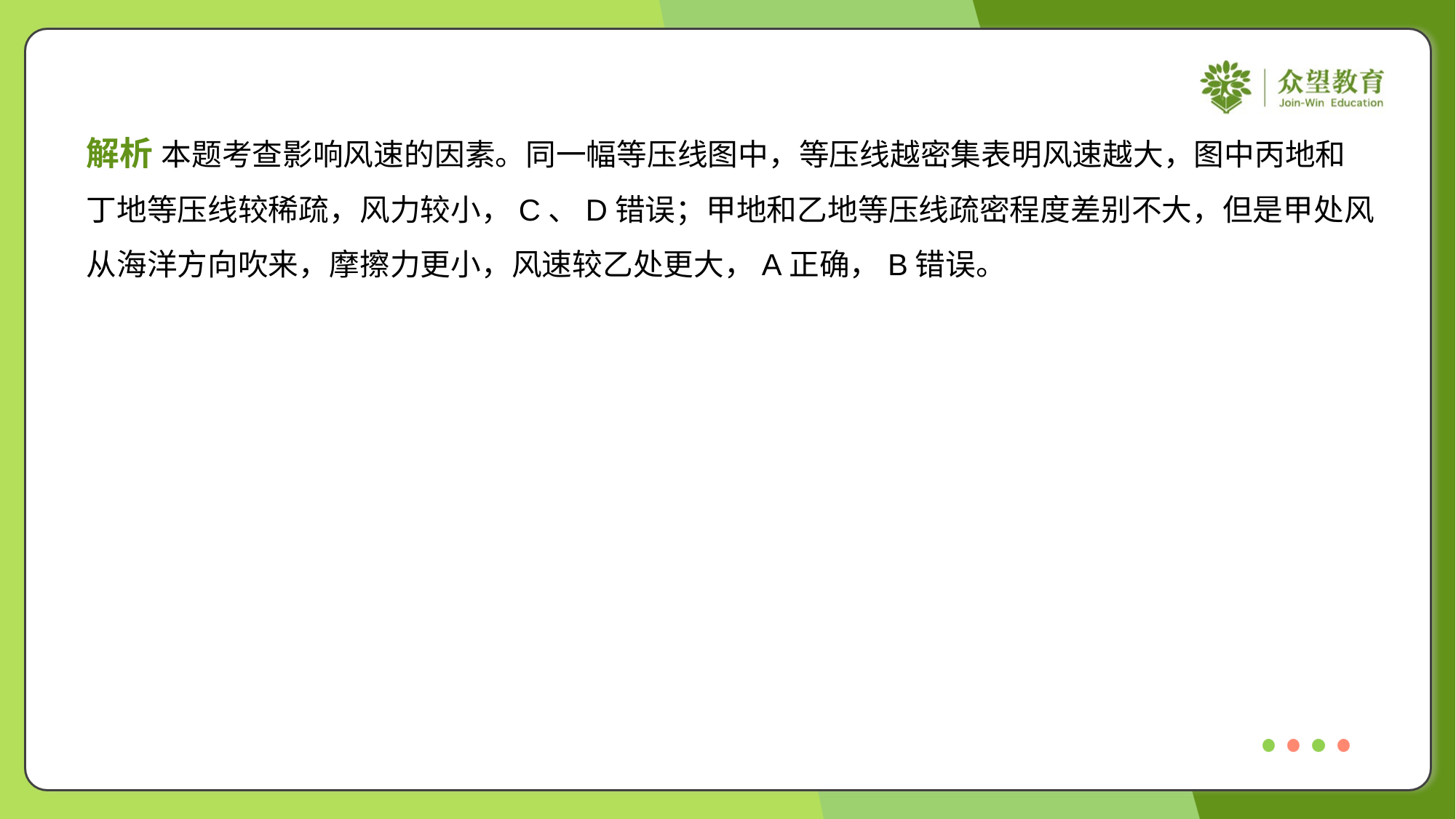

解析 本题考查影响风速的因素。同一幅等压线图中，等压线越密集表明风速越大，图中丙地和
丁地等压线较稀疏，风力较小，C、D错误；甲地和乙地等压线疏密程度差别不大，但是甲处风
从海洋方向吹来，摩擦力更小，风速较乙处更大，A正确，B错误。